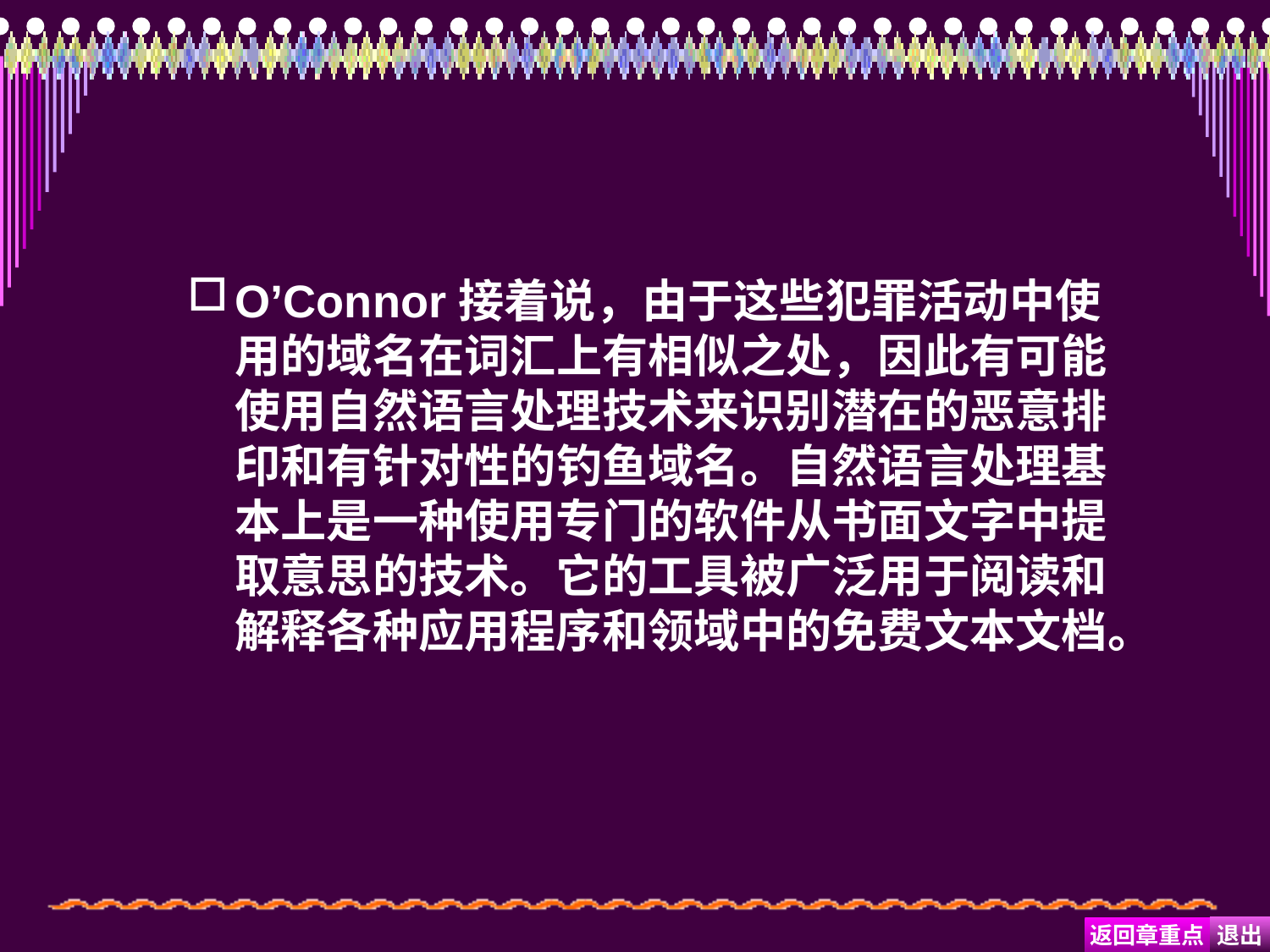

#
O’Connor接着说，由于这些犯罪活动中使用的域名在词汇上有相似之处，因此有可能使用自然语言处理技术来识别潜在的恶意排印和有针对性的钓鱼域名。自然语言处理基本上是一种使用专门的软件从书面文字中提取意思的技术。它的工具被广泛用于阅读和解释各种应用程序和领域中的免费文本文档。